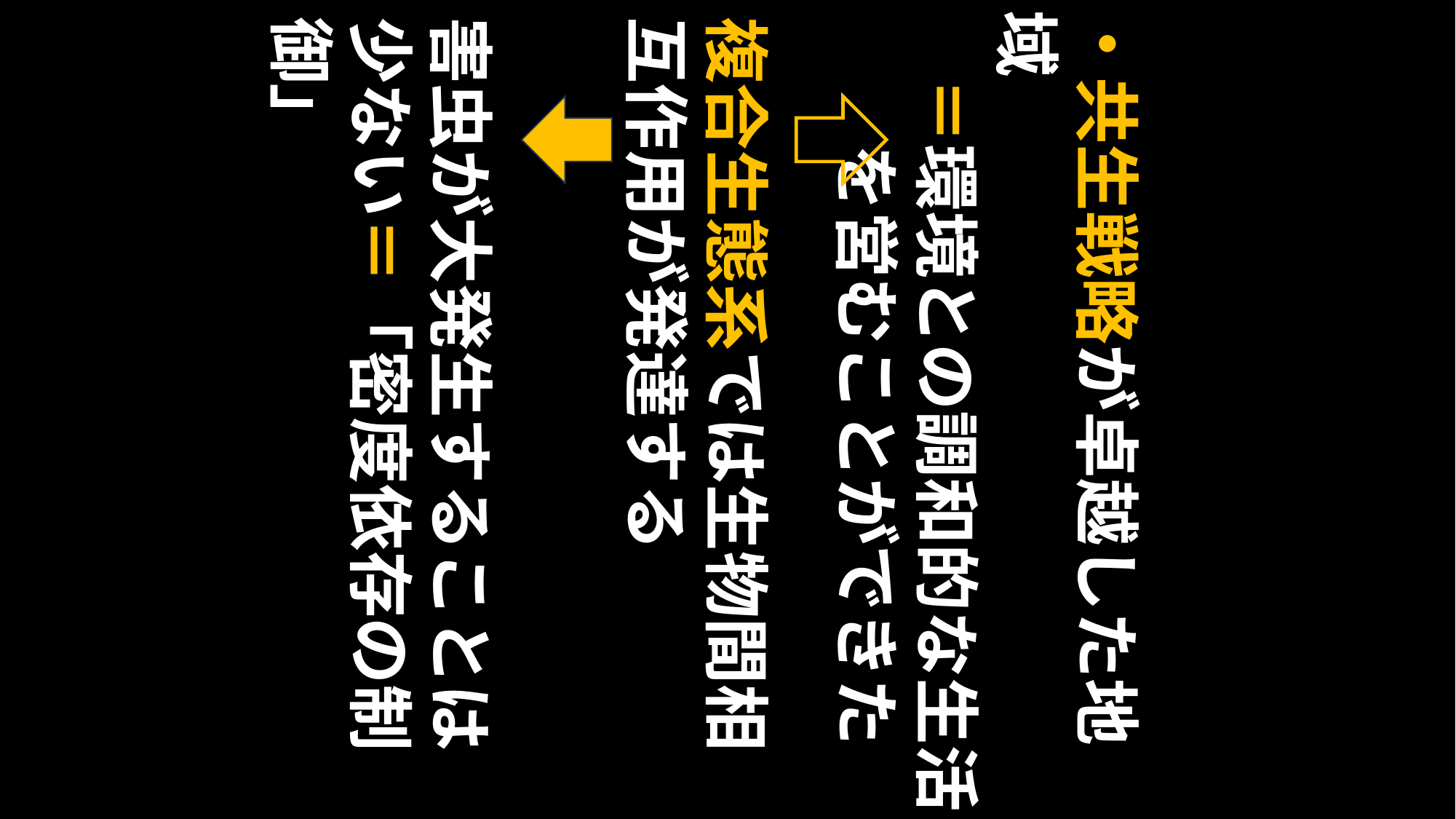

・共生戦略が卓越した地域
　＝環境との調和的な生活
　　を営むことができた
害虫が大発生することは少ない＝「密度依存の制御」
複合生態系では生物間相互作用が発達する